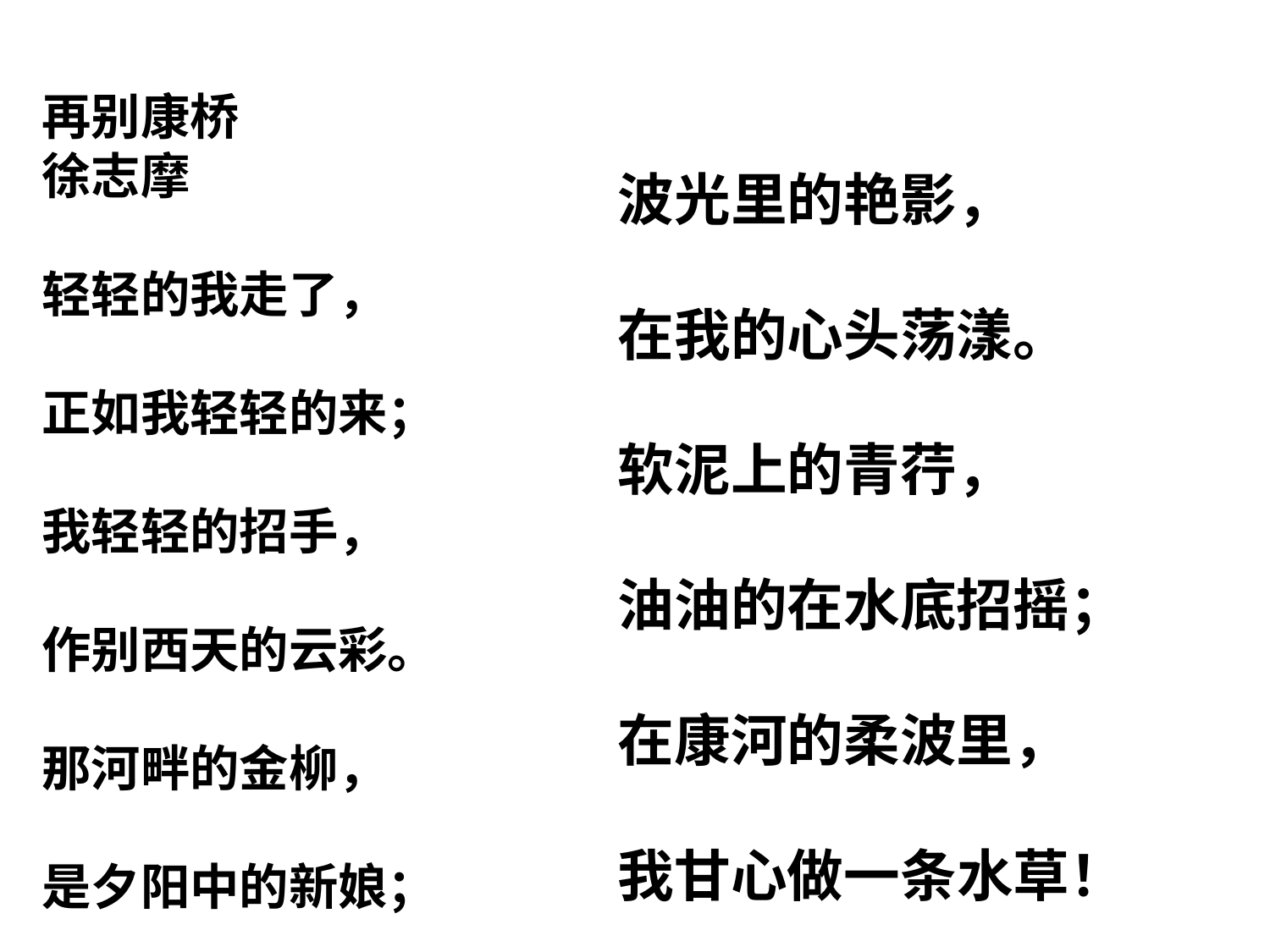

再别康桥 
徐志摩
轻轻的我走了，
正如我轻轻的来；
我轻轻的招手，
作别西天的云彩。
那河畔的金柳，
是夕阳中的新娘；
波光里的艳影，
在我的心头荡漾。
软泥上的青荇，
油油的在水底招摇；
在康河的柔波里，
我甘心做一条水草！